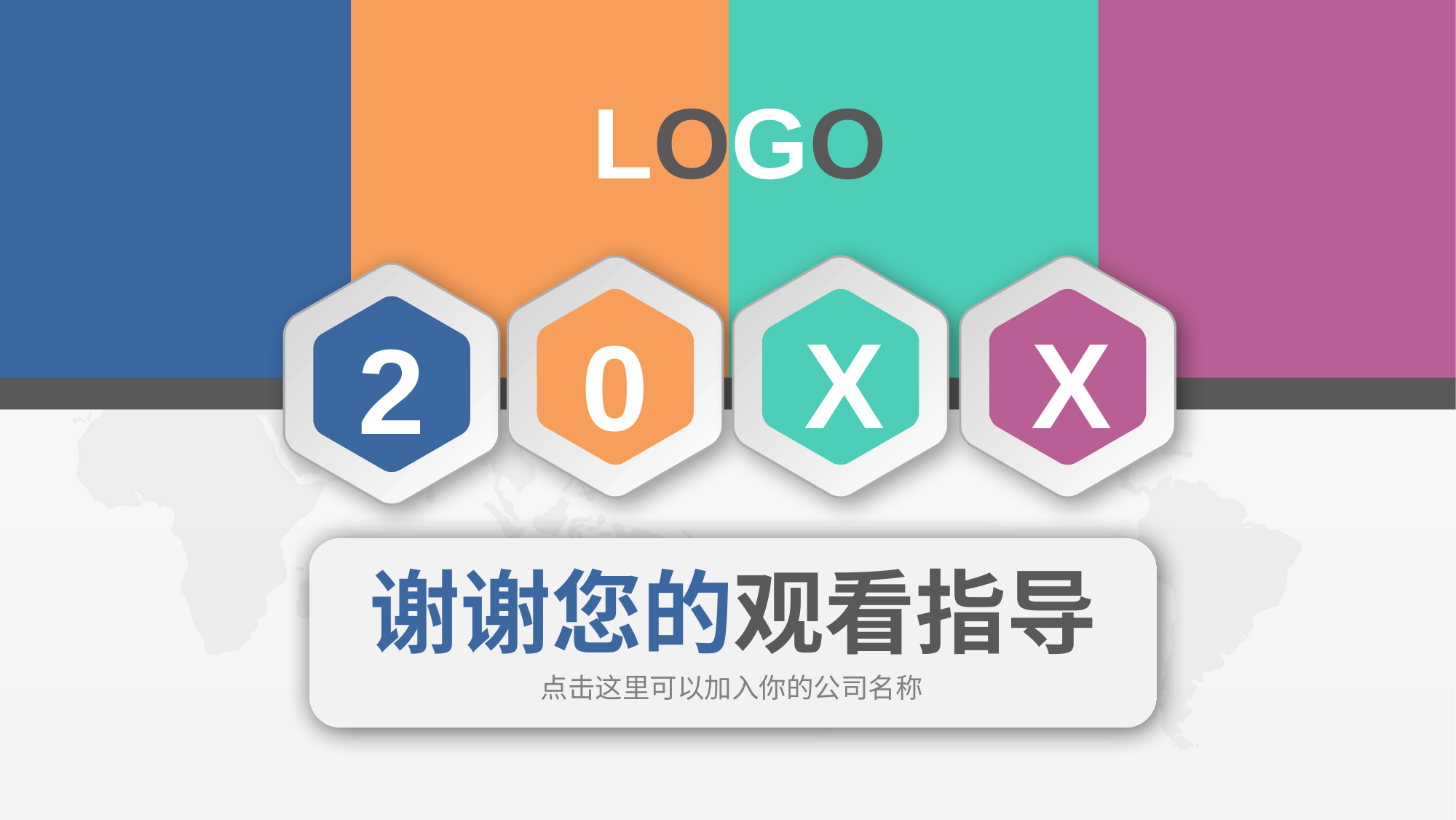

LOGO

X
X

0
2

谢谢您的观看指导
点击这里可以加入你的公司名称